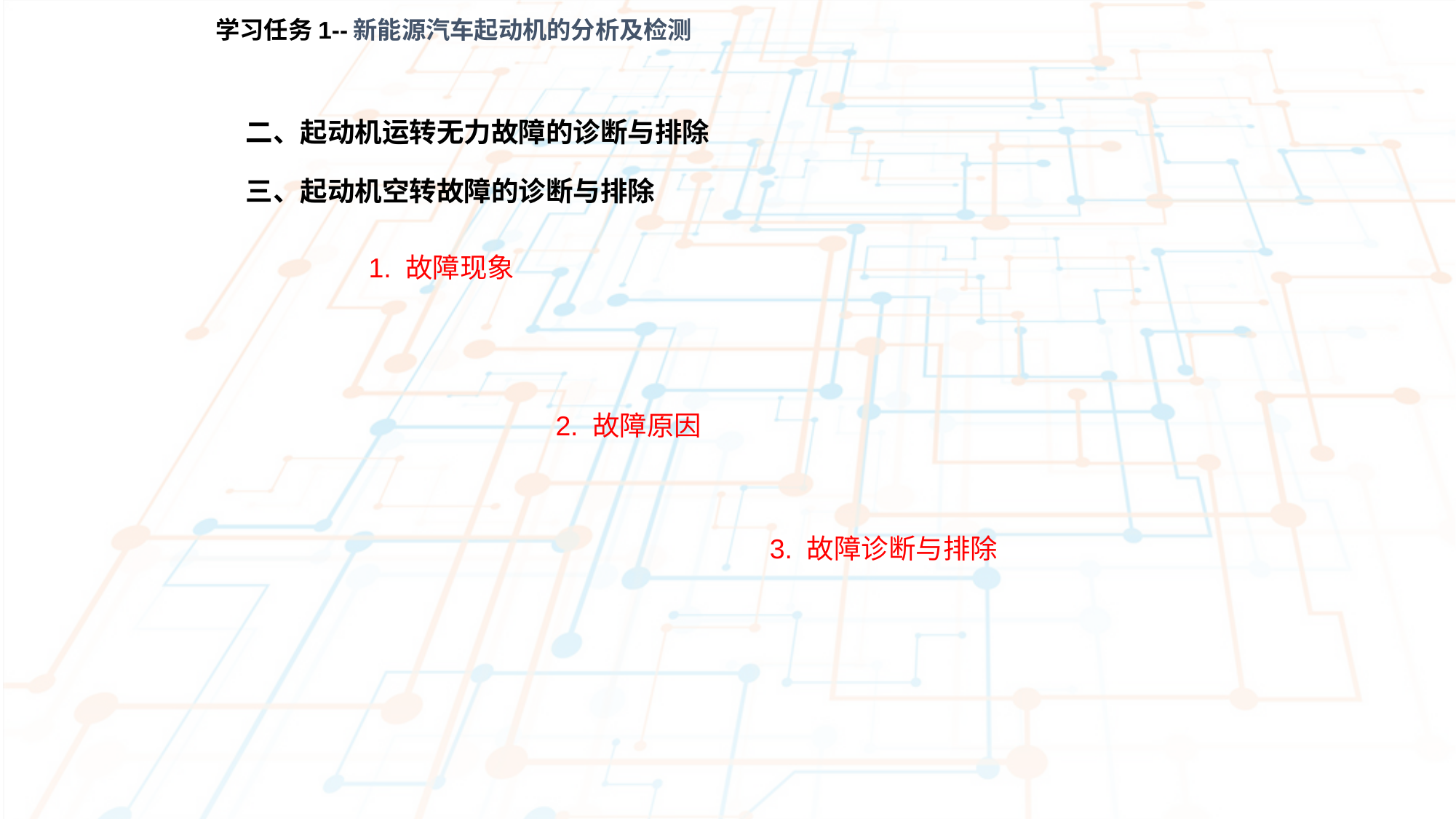

学习任务1--新能源汽车起动机的分析及检测
二、起动机运转无力故障的诊断与排除
三、起动机空转故障的诊断与排除
1. 故障现象
2. 故障原因
3. 故障诊断与排除